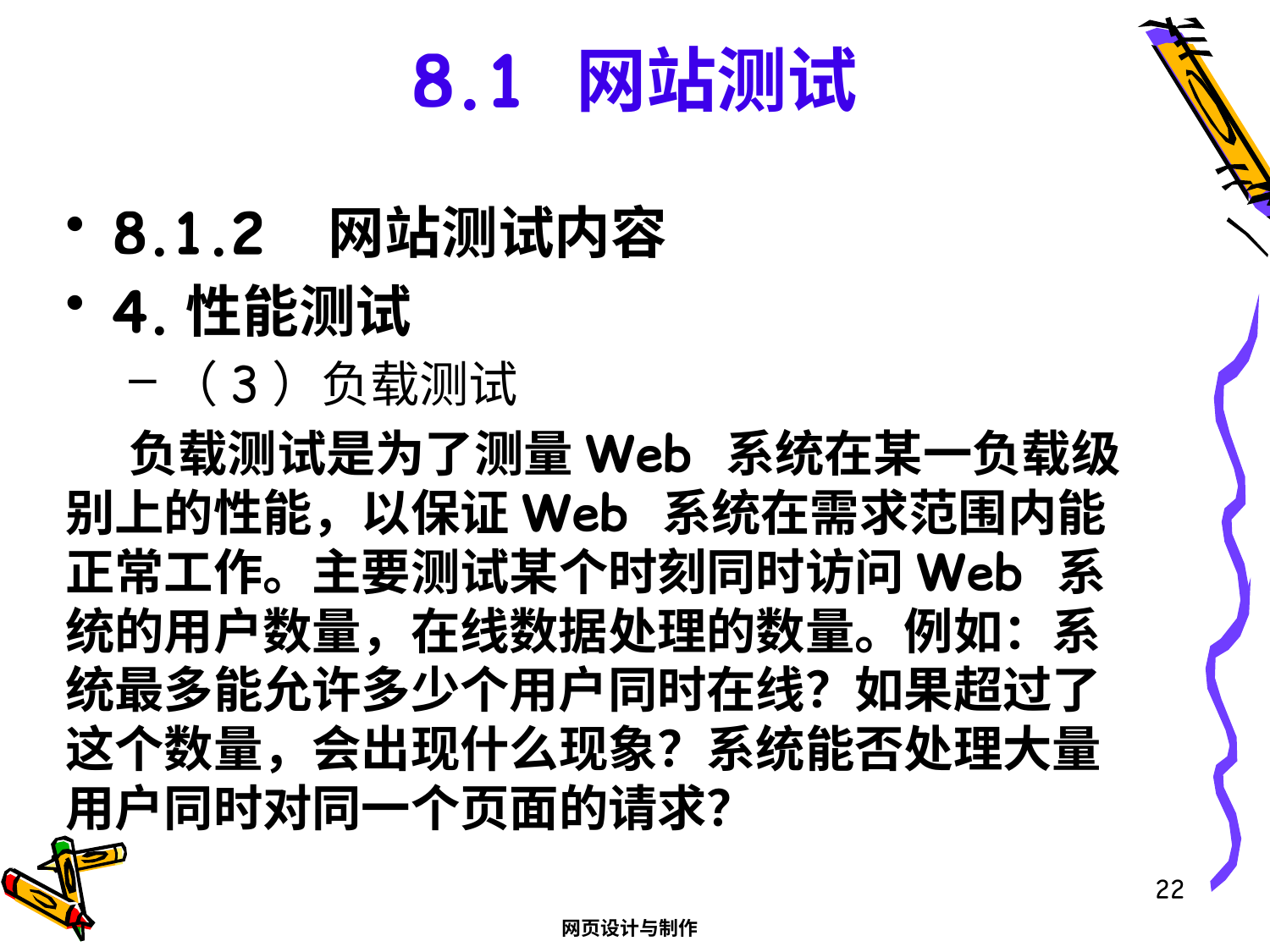

# 8.1 网站测试
8.1.2  网站测试内容
4.性能测试
（3）负载测试
负载测试是为了测量Web 系统在某一负载级别上的性能，以保证Web 系统在需求范围内能正常工作。主要测试某个时刻同时访问Web 系统的用户数量，在线数据处理的数量。例如：系统最多能允许多少个用户同时在线？如果超过了这个数量，会出现什么现象？系统能否处理大量用户同时对同一个页面的请求？
22
网页设计与制作